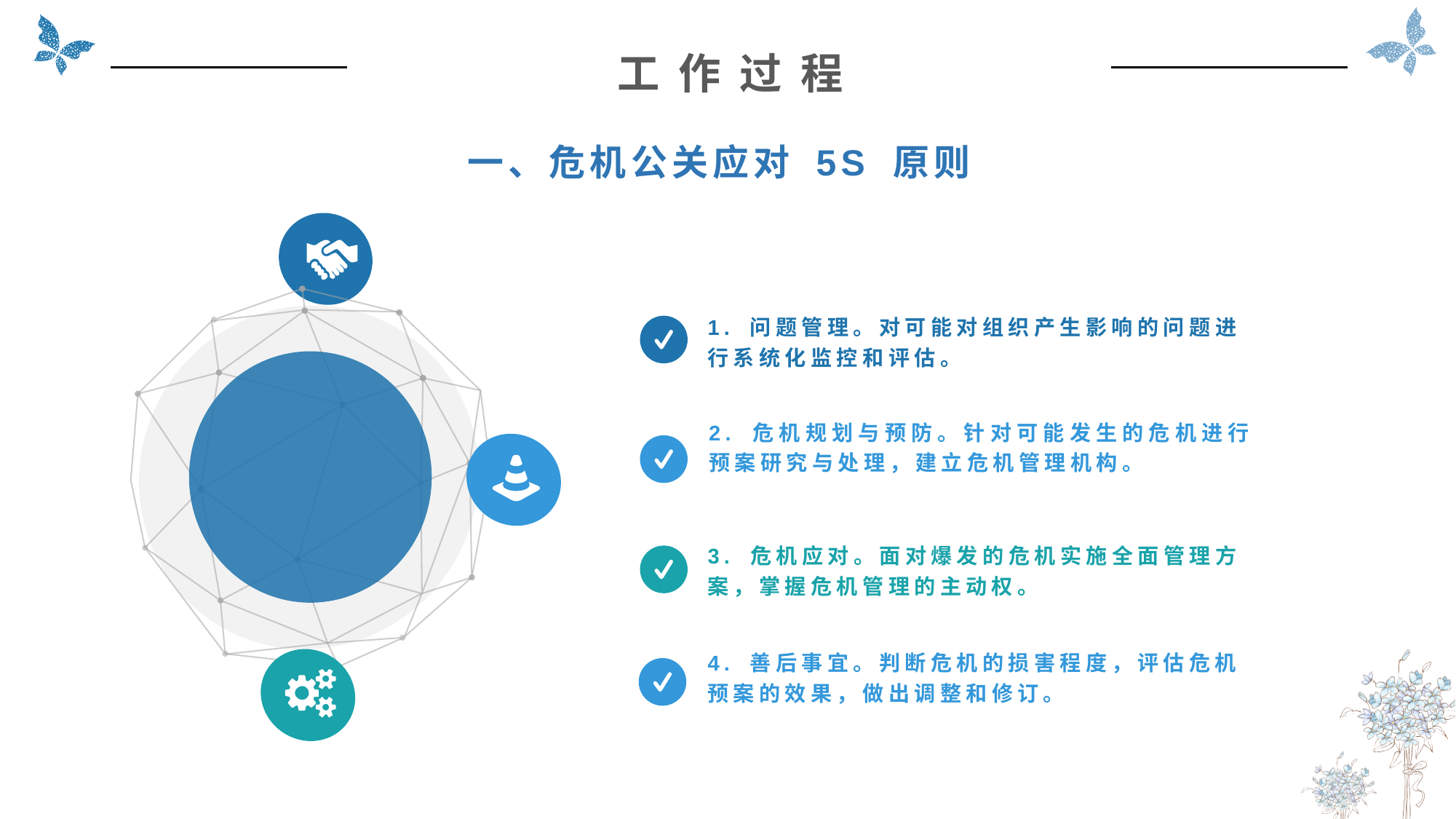

工 作 过 程
一、危机公关应对 5S 原则

1. 问题管理。对可能对组织产生影响的问题进行系统化监控和评估。

2. 危机规划与预防。针对可能发生的危机进行预案研究与处理，建立危机管理机构。

3. 危机应对。面对爆发的危机实施全面管理方案，掌握危机管理的主动权。

4. 善后事宜。判断危机的损害程度，评估危机预案的效果，做出调整和修订。